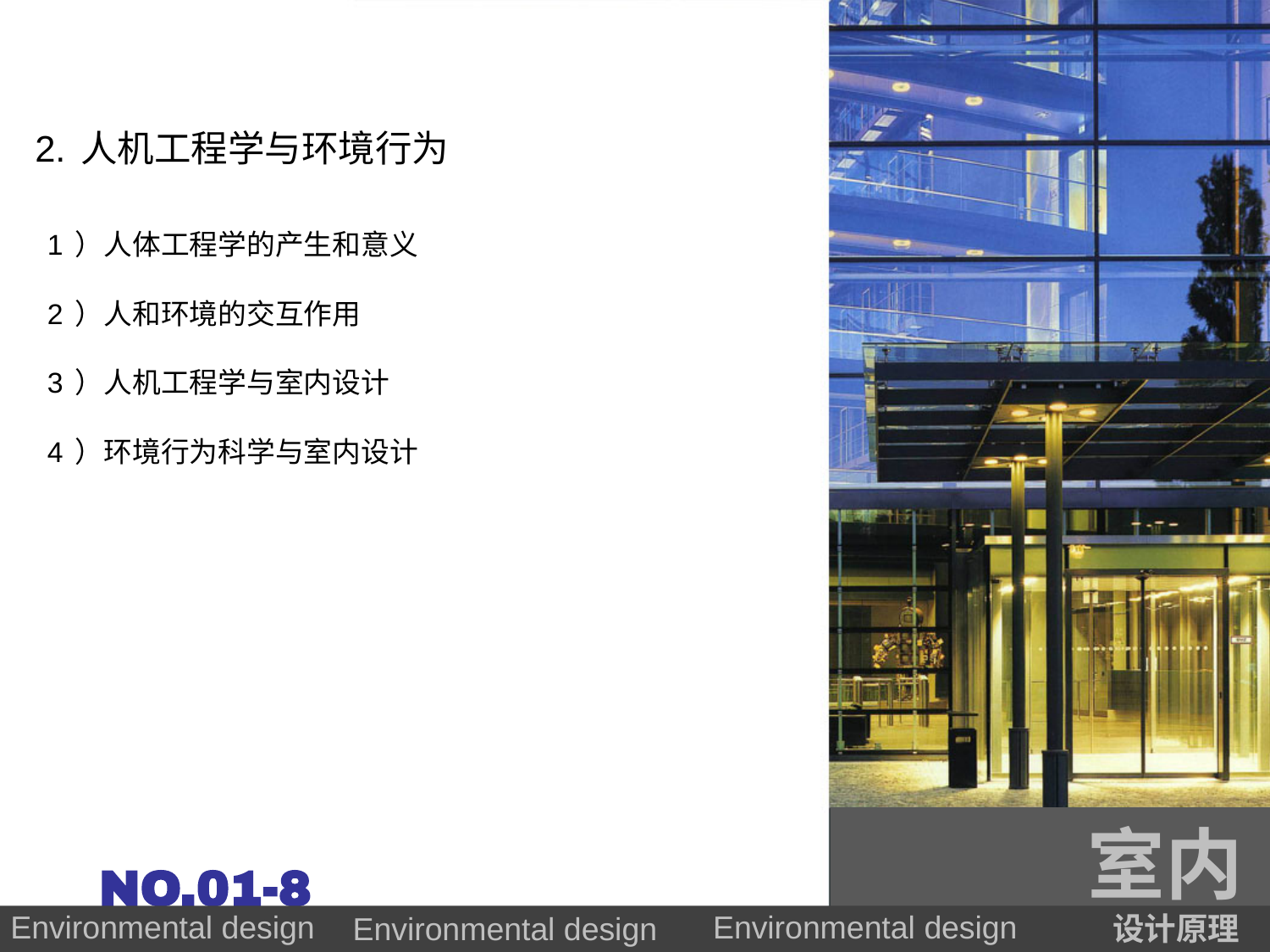

# 2.人机工程学与环境行为
1）人体工程学的产生和意义
2）人和环境的交互作用
3）人机工程学与室内设计
4）环境行为科学与室内设计

室内

NO.01-8
设计原理
Environmental design
Environmental design
Environmental design